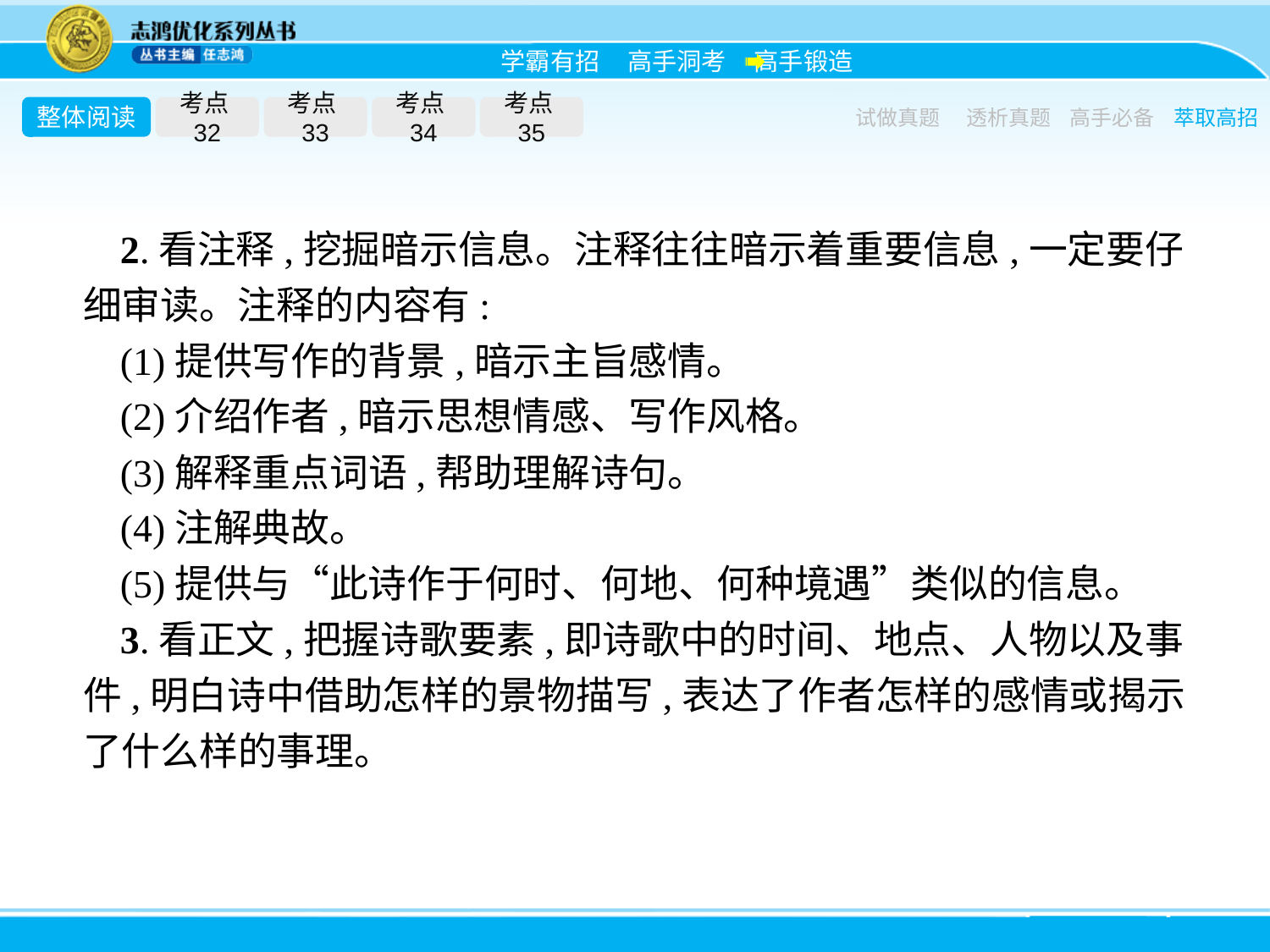

整体阅读
考点32
考点33
考点34
考点35
试做真题
透析真题
高手必备
萃取高招
2.看注释,挖掘暗示信息。注释往往暗示着重要信息,一定要仔细审读。注释的内容有:
(1)提供写作的背景,暗示主旨感情。
(2)介绍作者,暗示思想情感、写作风格。
(3)解释重点词语,帮助理解诗句。
(4)注解典故。
(5)提供与“此诗作于何时、何地、何种境遇”类似的信息。
3.看正文,把握诗歌要素,即诗歌中的时间、地点、人物以及事件,明白诗中借助怎样的景物描写,表达了作者怎样的感情或揭示了什么样的事理。